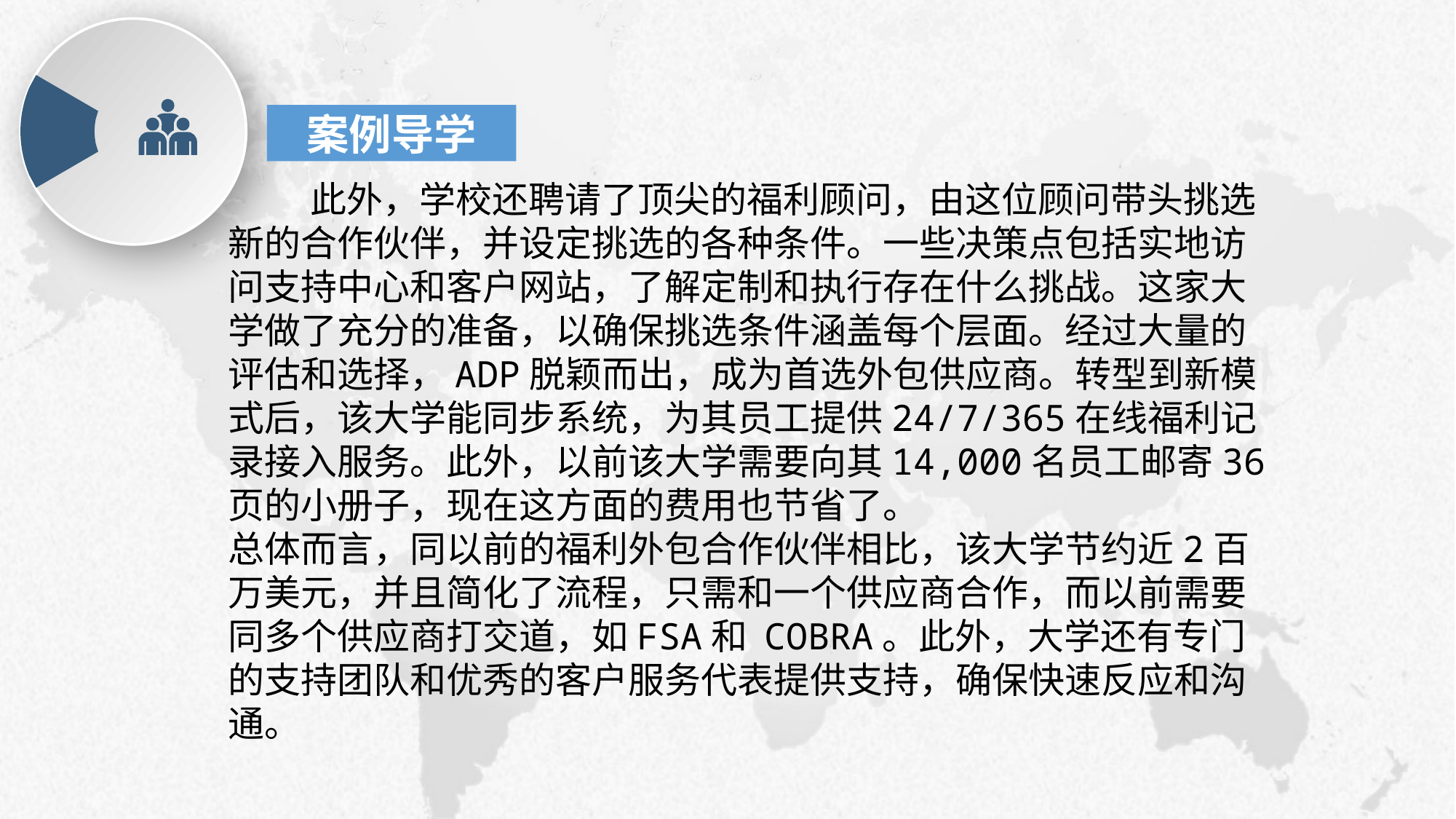

案例导学
         此外，学校还聘请了顶尖的福利顾问，由这位顾问带头挑选新的合作伙伴，并设定挑选的各种条件。一些决策点包括实地访问支持中心和客户网站，了解定制和执行存在什么挑战。这家大学做了充分的准备，以确保挑选条件涵盖每个层面。经过大量的评估和选择，ADP脱颖而出，成为首选外包供应商。转型到新模式后，该大学能同步系统，为其员工提供24/7/365在线福利记录接入服务。此外，以前该大学需要向其14,000名员工邮寄36页的小册子，现在这方面的费用也节省了。
总体而言，同以前的福利外包合作伙伴相比，该大学节约近2百万美元，并且简化了流程，只需和一个供应商合作，而以前需要同多个供应商打交道，如FSA和 COBRA。此外，大学还有专门的支持团队和优秀的客户服务代表提供支持，确保快速反应和沟通。
e7d195523061f1c0deeec63e560781cfd59afb0ea006f2a87ABB68BF51EA6619813959095094C18C62A12F549504892A4AAA8C1554C6663626E05CA27F281A14E6983772AFC3FB97135759321DEA3D70CCCB10945EC5A0322096E752803368C2184698845E3CCD6DB7F651295A8E4F3FDC19EA64A2B4A4AC1434B55AAE41CF0BF61B375C23F3039959E085EE760725AA